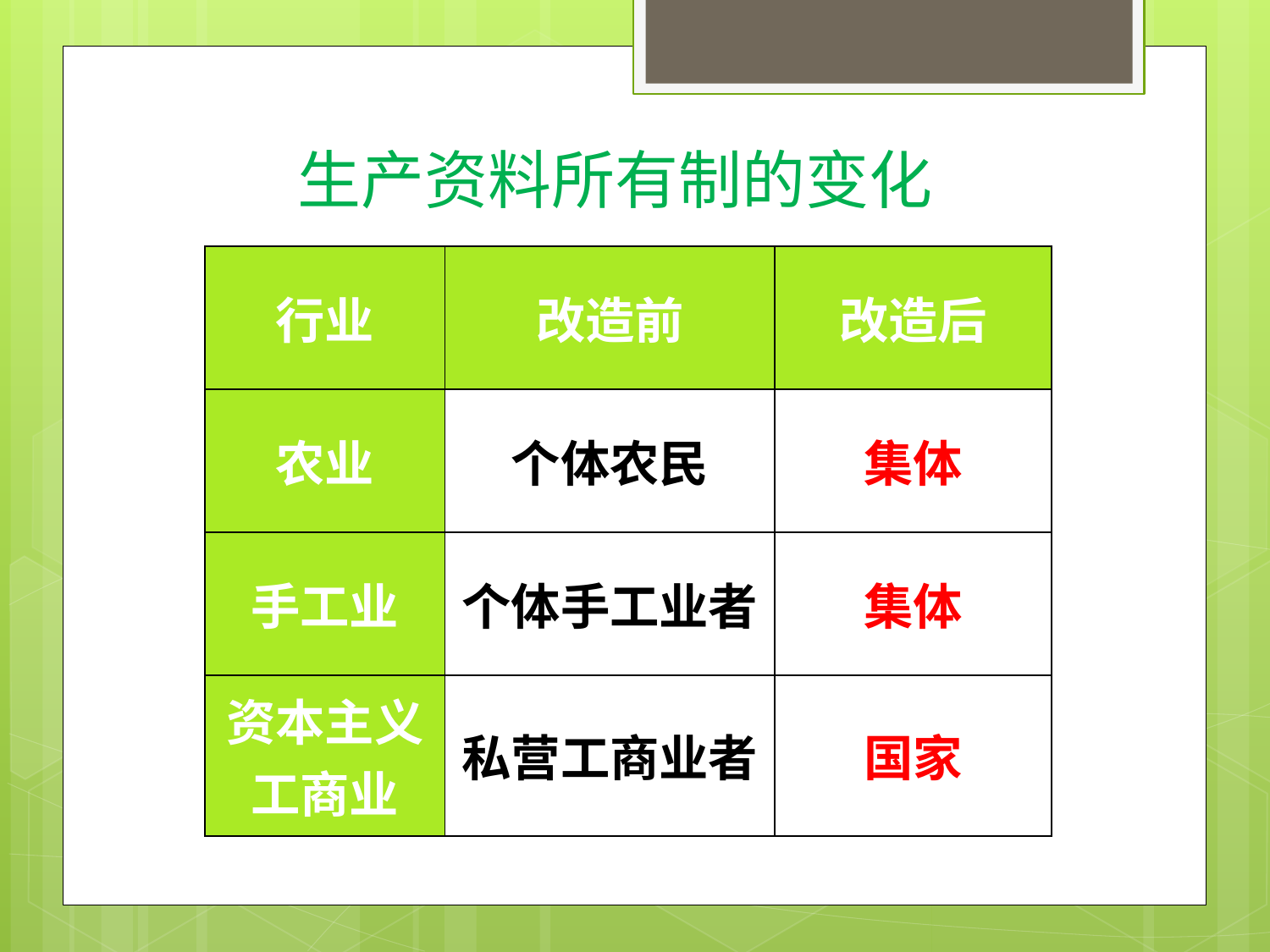

生产资料所有制的变化
| 行业 | 改造前 | 改造后 |
| --- | --- | --- |
| 农业 | 个体农民 | 集体 |
| 手工业 | 个体手工业者 | 集体 |
| 资本主义工商业 | 私营工商业者 | 国家 |